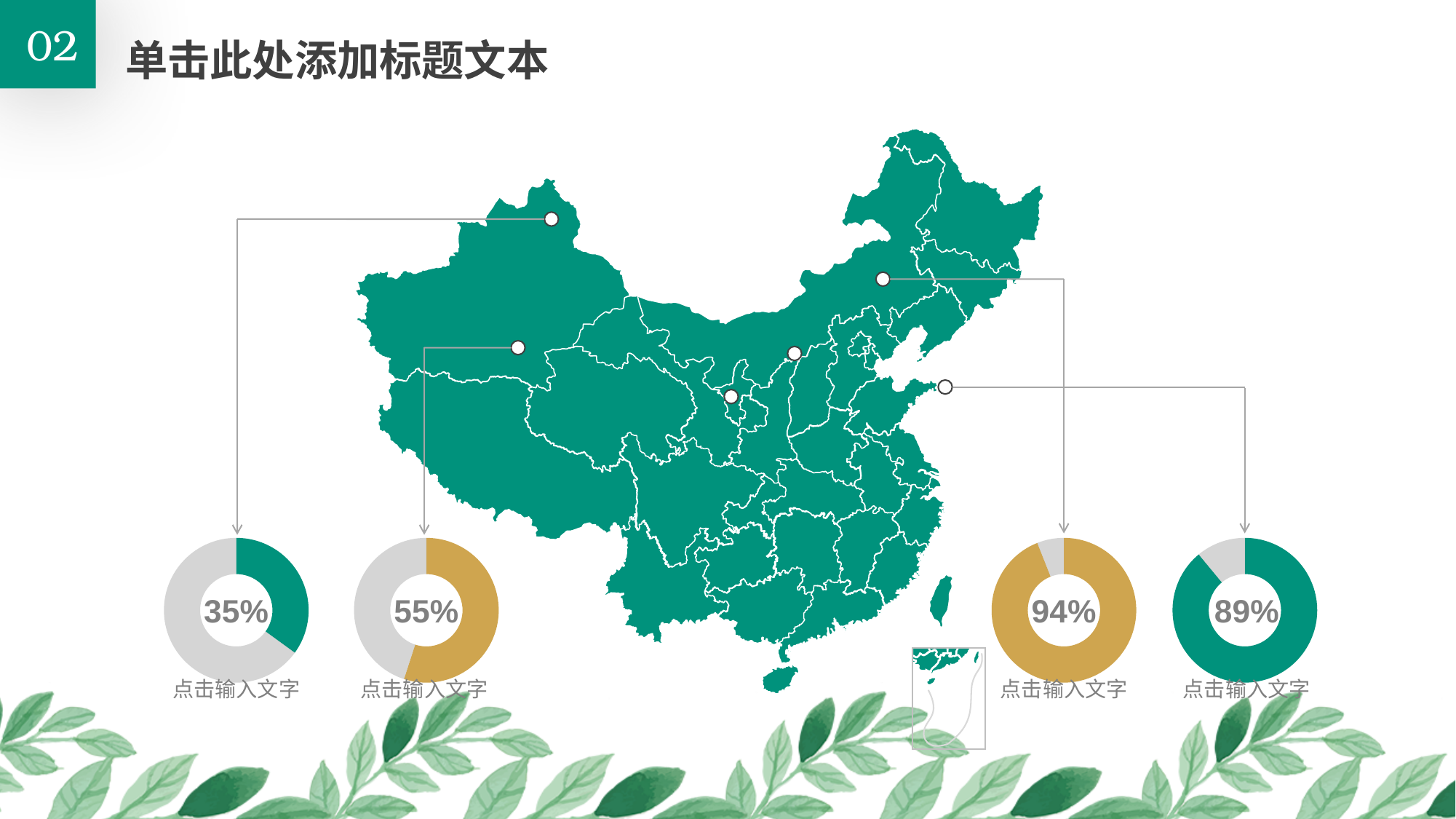

02
# 单击此处添加标题文本

### Chart

| Category | Column1 |
|---|---|

### Chart

| Category | Column1 |
|---|---|

### Chart

| Category | Column1 |
|---|---|

### Chart

| Category | Column1 |
|---|---|
35%
55%
94%
89%

点击输入文字
点击输入文字
点击输入文字
点击输入文字